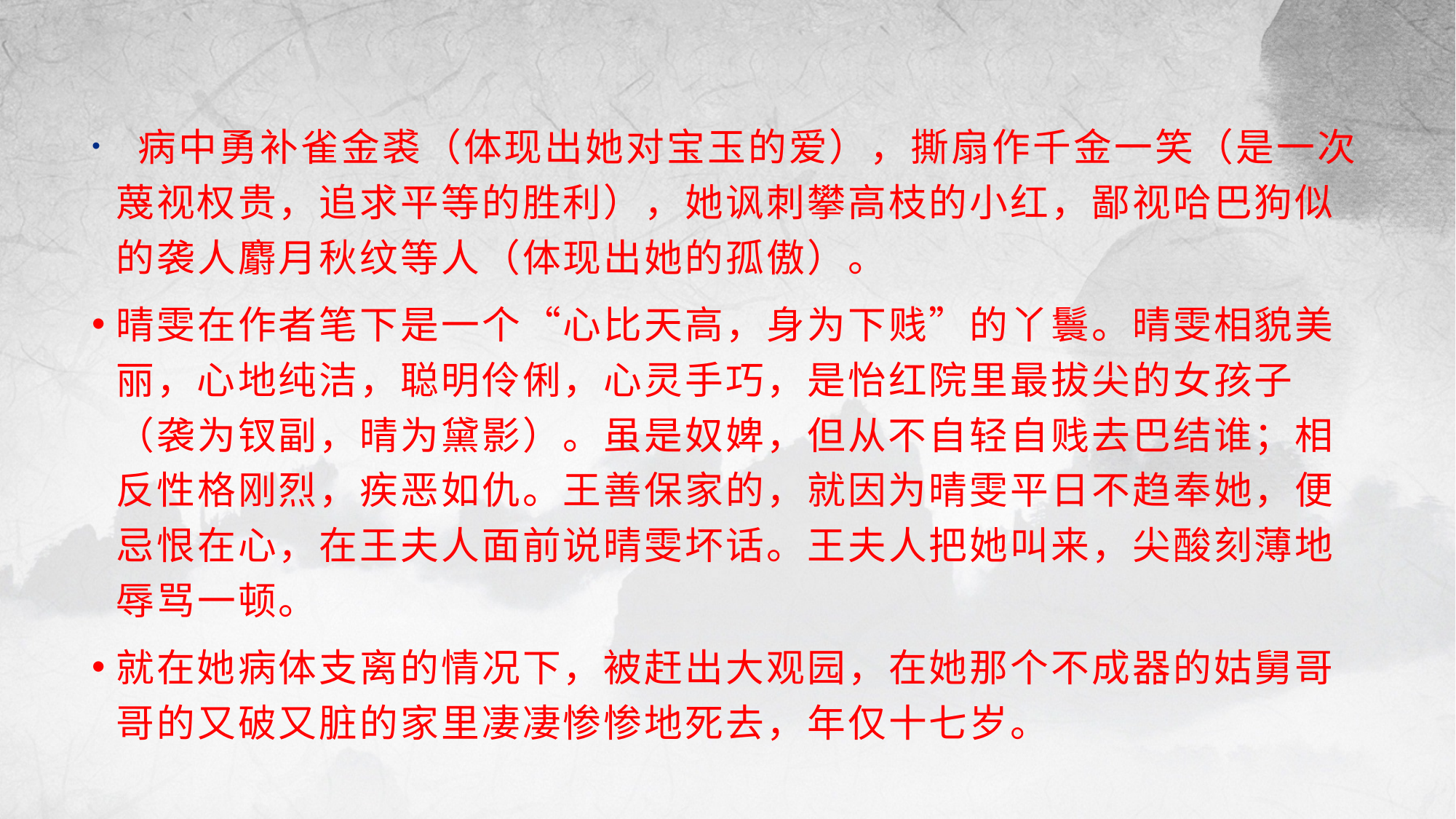

病中勇补雀金裘（体现出她对宝玉的爱），撕扇作千金一笑（是一次蔑视权贵，追求平等的胜利），她讽刺攀高枝的小红，鄙视哈巴狗似的袭人麝月秋纹等人（体现出她的孤傲）。
晴雯在作者笔下是一个“心比天高，身为下贱”的丫鬟。晴雯相貌美丽，心地纯洁，聪明伶俐，心灵手巧，是怡红院里最拔尖的女孩子（袭为钗副，晴为黛影）。虽是奴婢，但从不自轻自贱去巴结谁；相反性格刚烈，疾恶如仇。王善保家的，就因为晴雯平日不趋奉她，便忌恨在心，在王夫人面前说晴雯坏话。王夫人把她叫来，尖酸刻薄地辱骂一顿。
就在她病体支离的情况下，被赶出大观园，在她那个不成器的姑舅哥哥的又破又脏的家里凄凄惨惨地死去，年仅十七岁。